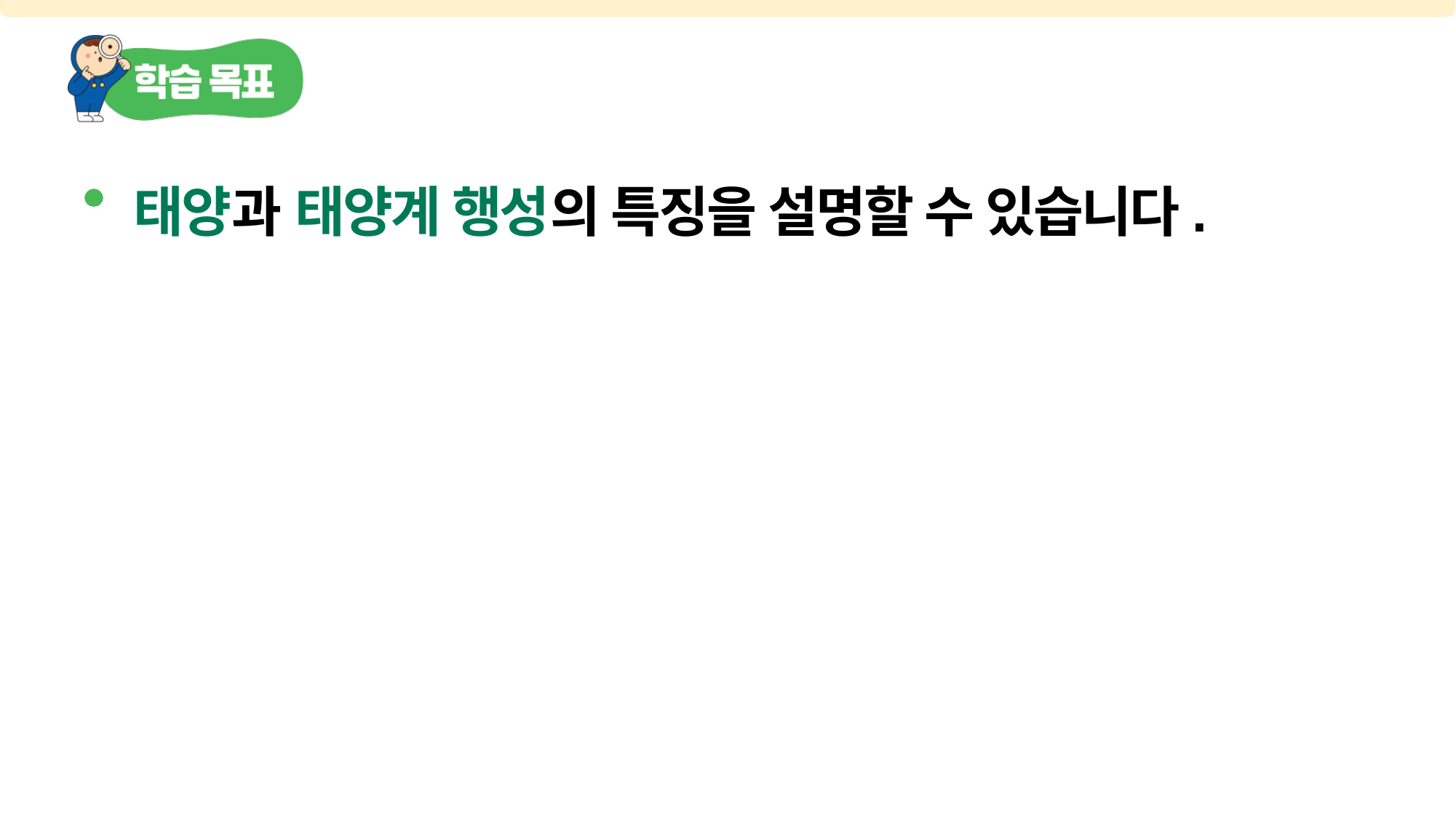

태양과 태양계 행성의 특징을 설명할 수 있습니다.